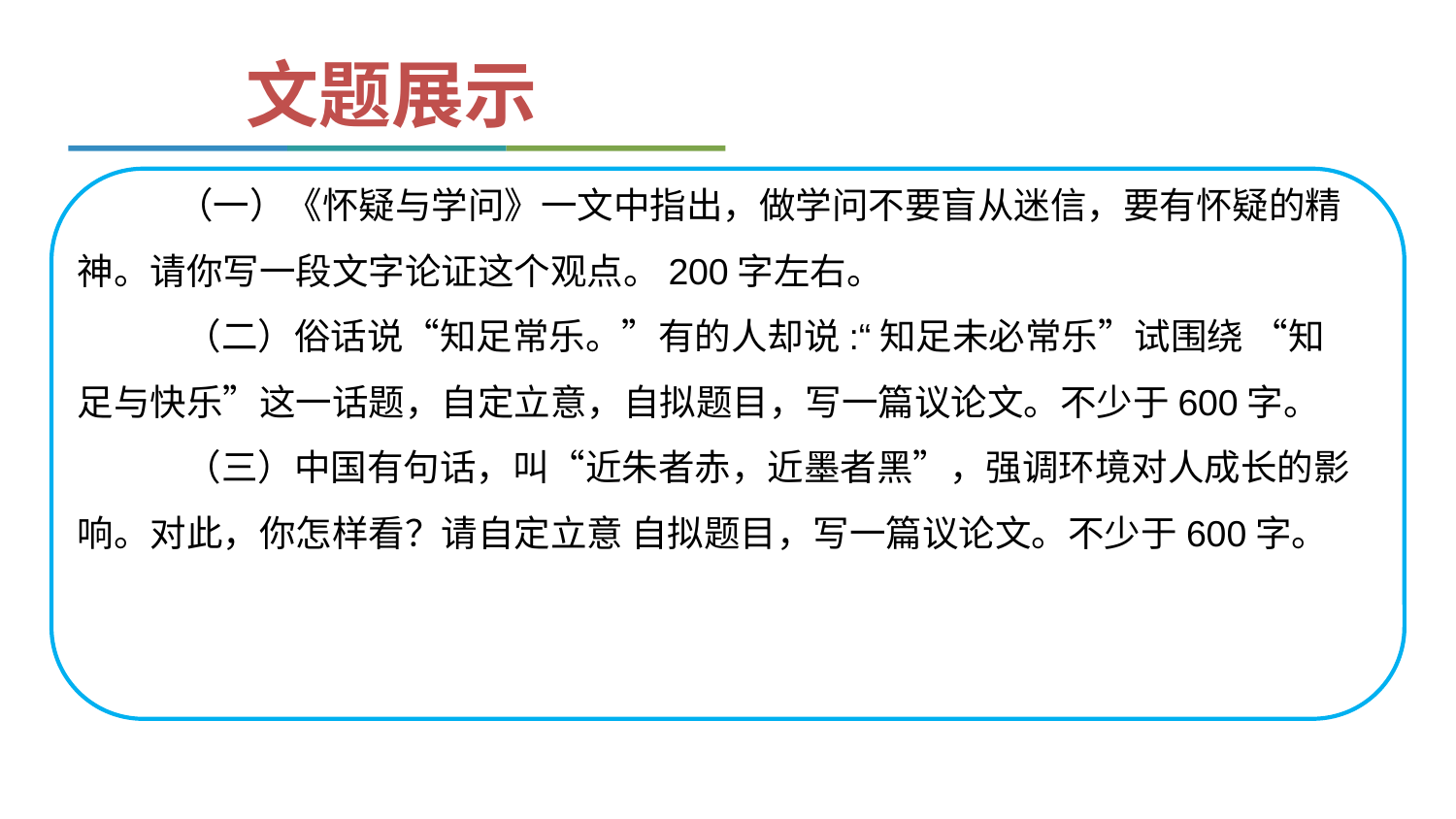

文题展示

           （一）《怀疑与学问》一文中指出，做学问不要盲从迷信，要有怀疑的精神。请你写一段文字论证这个观点。200字左右。
            （二）俗话说“知足常乐。”有的人却说:“知足未必常乐”试围绕 “知足与快乐”这一话题，自定立意，自拟题目，写一篇议论文。不少于600字。
            （三）中国有句话，叫“近朱者赤，近墨者黑”，强调环境对人成长的影响。对此，你怎样看？请自定立意 自拟题目，写一篇议论文。不少于600字。